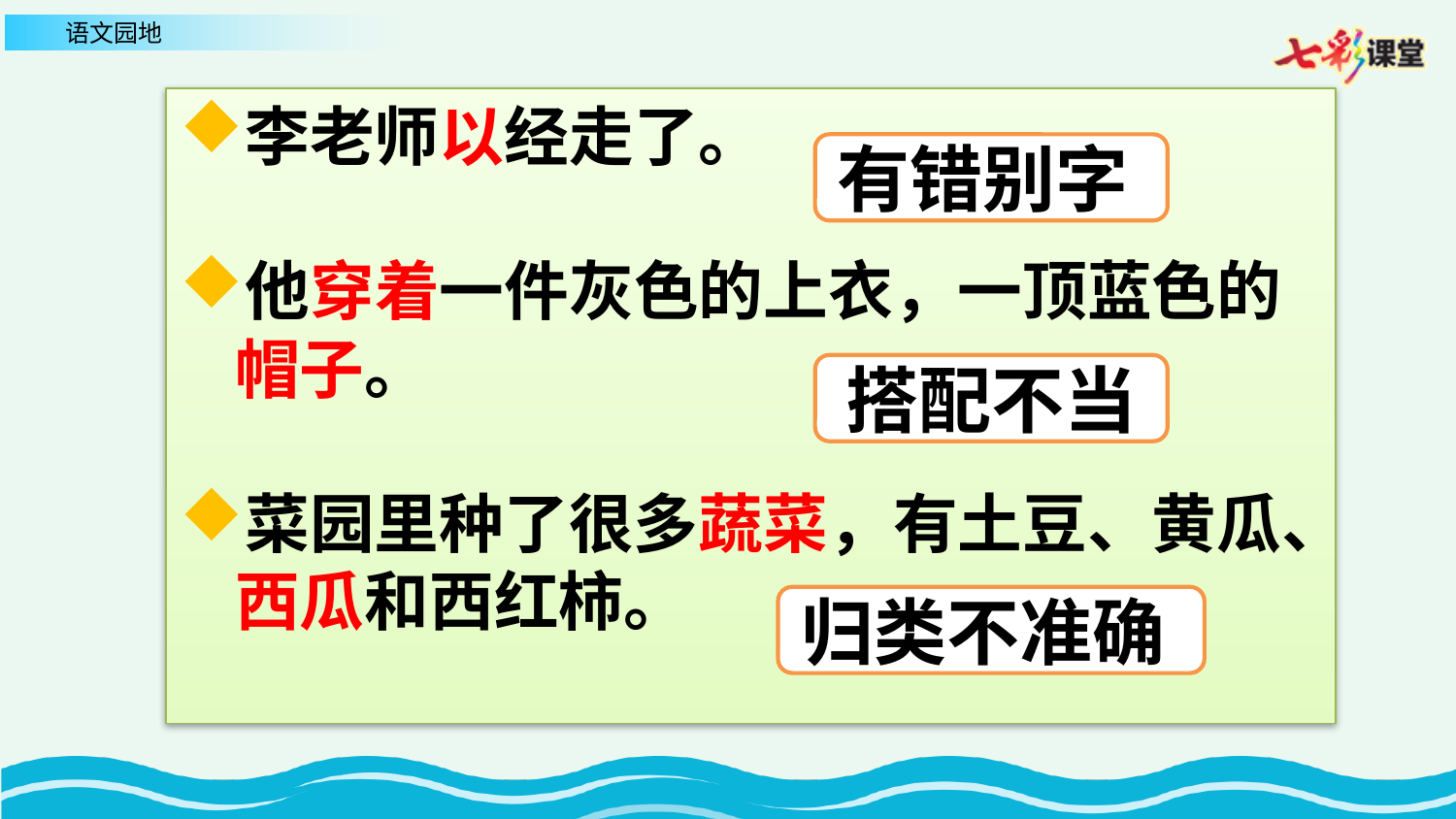

李老师以经走了。

他穿着一件灰色的上衣，一顶蓝色的帽子。

菜园里种了很多蔬菜，有土豆、黄瓜、西瓜和西红柿。

有错别字
搭配不当
归类不准确